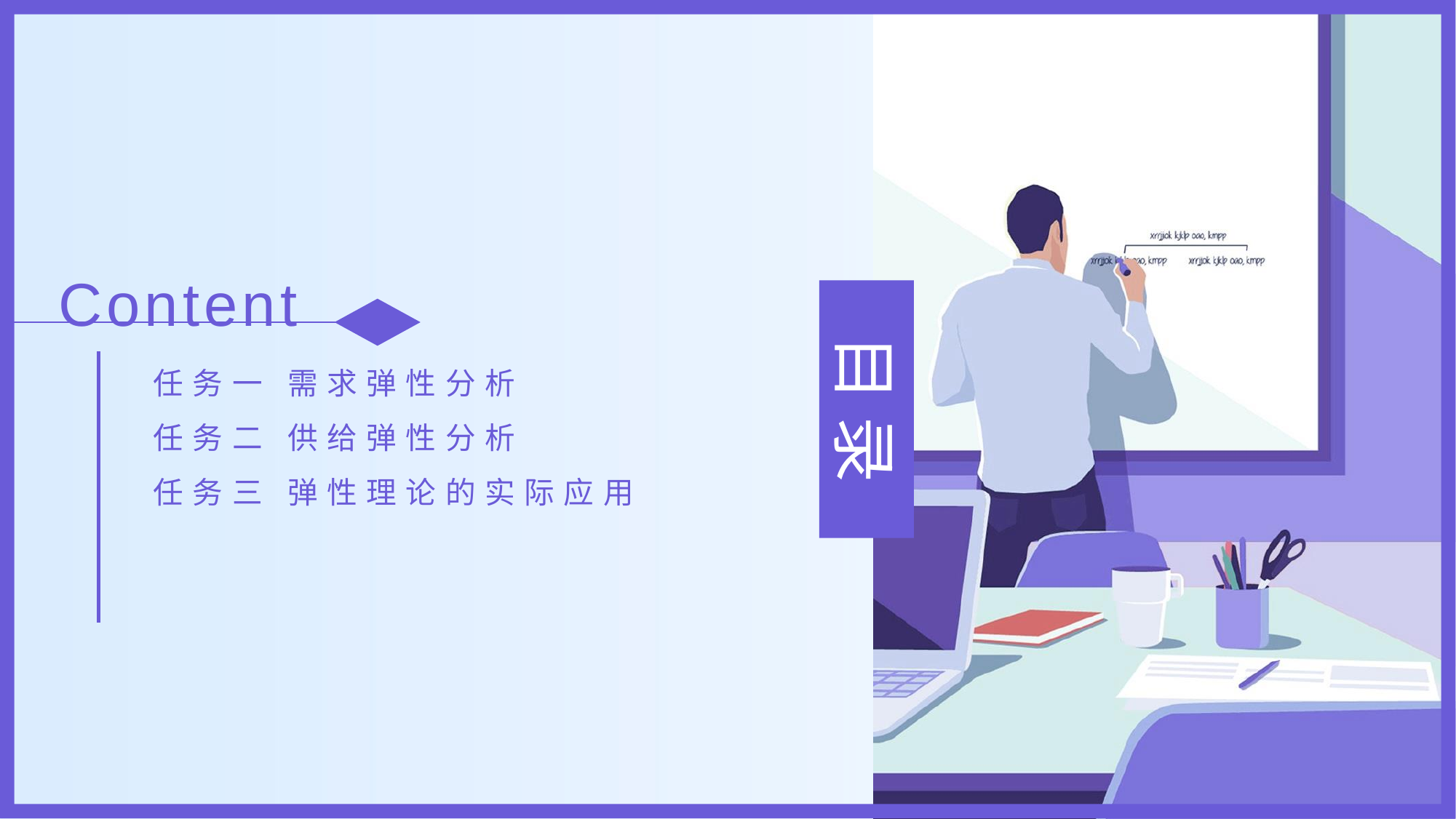

Content

任务一 需求弹性分析
任务二 供给弹性分析
任务三 弹性理论的实际应用
目 录